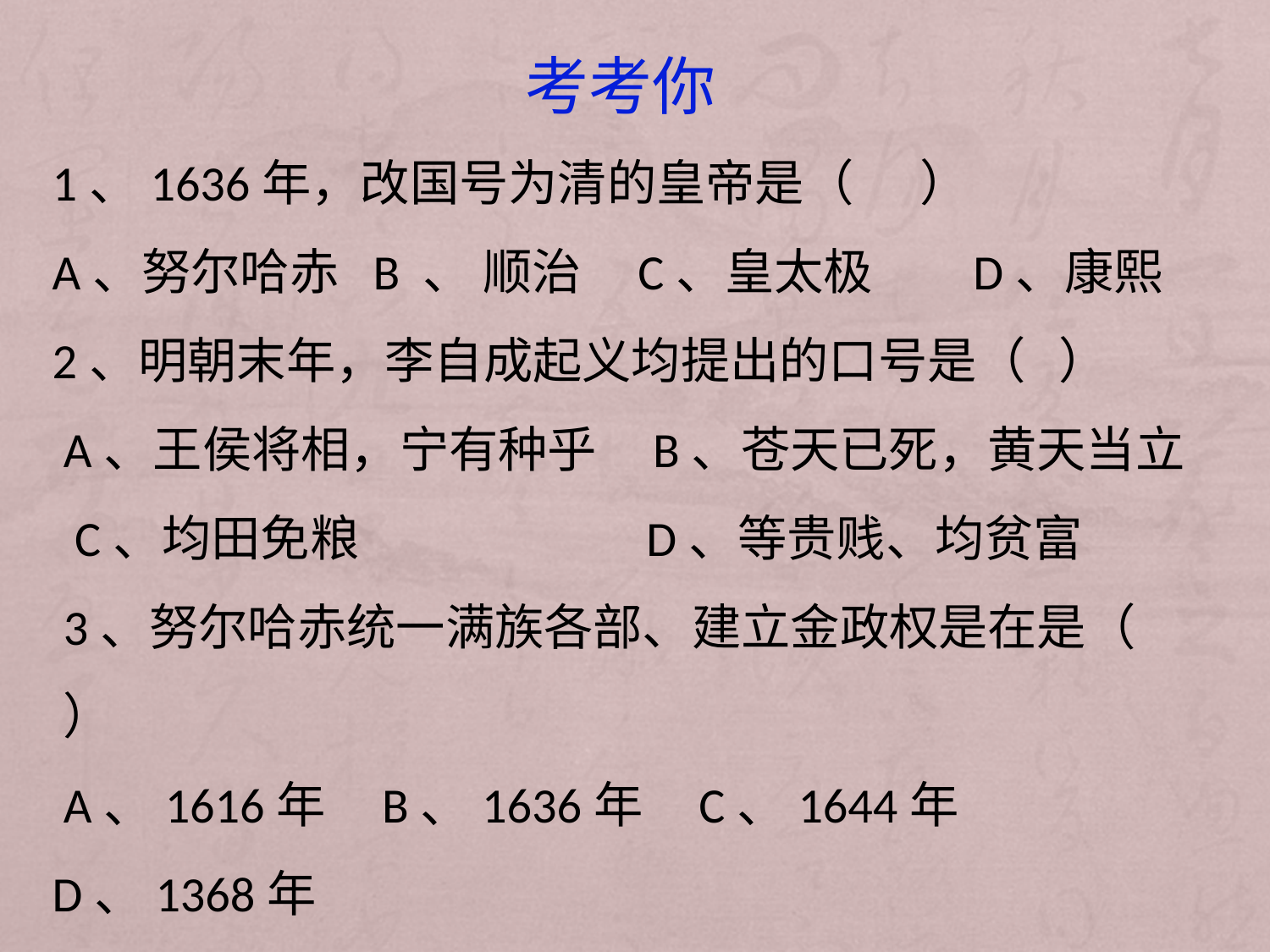

考考你
1、1636年，改国号为清的皇帝是（      ）
A、努尔哈赤  B 、 顺治    C、皇太极        D、康熙
2、明朝末年，李自成起义均提出的口号是（   ）
 A、王侯将相，宁有种乎    B、苍天已死，黄天当立
  C、均田免粮                         D、等贵贱、均贫富
 3、努尔哈赤统一满族各部、建立金政权是在是（   ）
 A、1616年    B、1636年    C、1644年       D、1368年